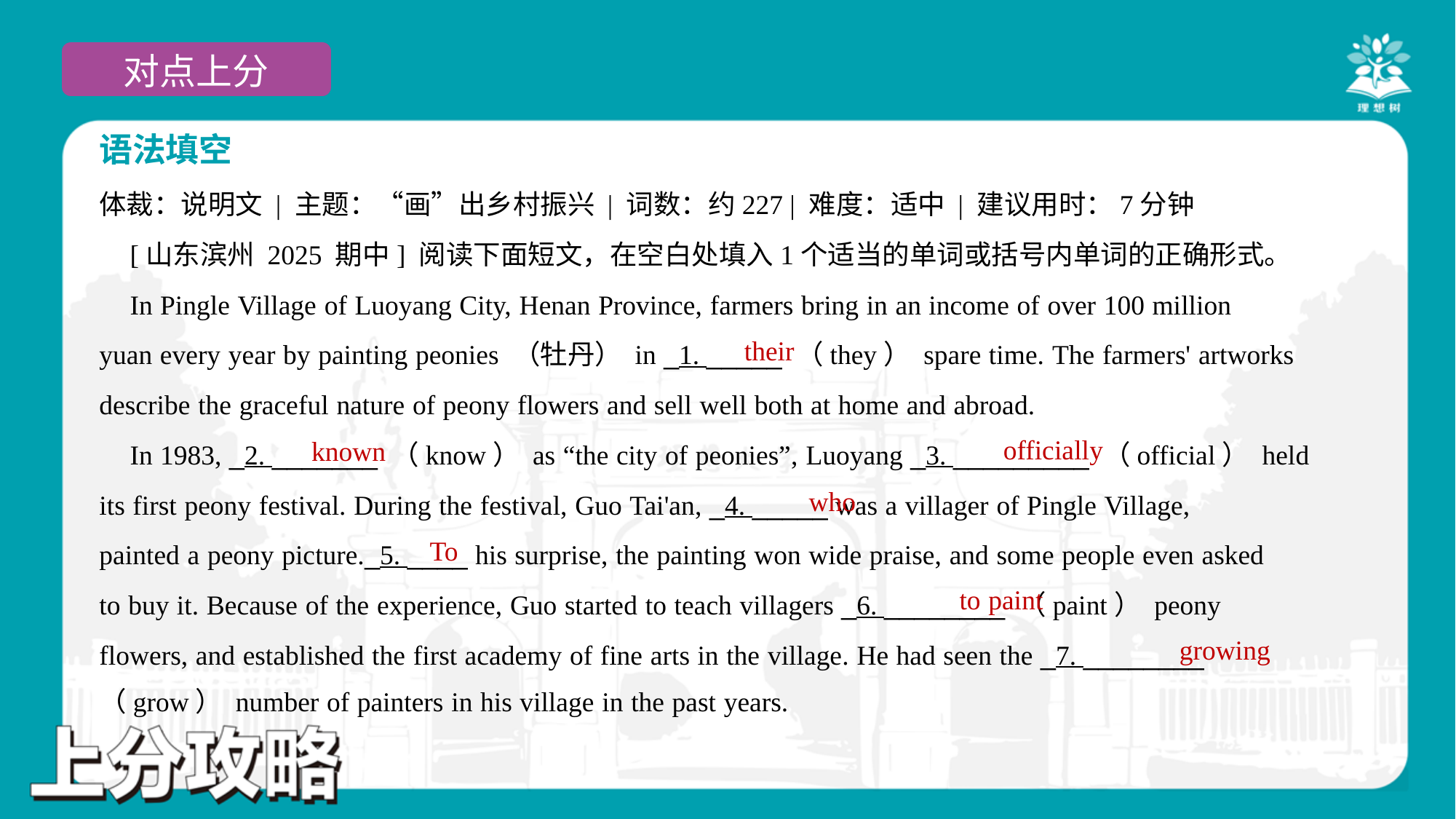

语法填空
体裁：说明文 | 主题：“画”出乡村振兴 | 词数：约227 | 难度：适中 | 建议用时：7分钟
    [山东滨州 2025 期中] 阅读下面短文，在空白处填入1个适当的单词或括号内单词的正确形式。
    In Pingle Village of Luoyang City, Henan Province, farmers bring in an income of over 100 million
yuan every year by painting peonies （牡丹） in _1. _____ （they） spare time. The farmers' artworks
describe the graceful nature of peony flowers and sell well both at home and abroad.
    In 1983, _2. _______ （know） as “the city of peonies”, Luoyang _3. _________ （official） held
its first peony festival. During the festival, Guo Tai'an, _4. _____ was a villager of Pingle Village,
painted a peony picture._5. ____ his surprise, the painting won wide praise, and some people even asked
to buy it. Because of the experience, Guo started to teach villagers _6. ________ （paint） peony
flowers, and established the first academy of fine arts in the village. He had seen the _7. ________
（grow） number of painters in his village in the past years.#1.1.2
their
officially
known
who
To
to paint
growing